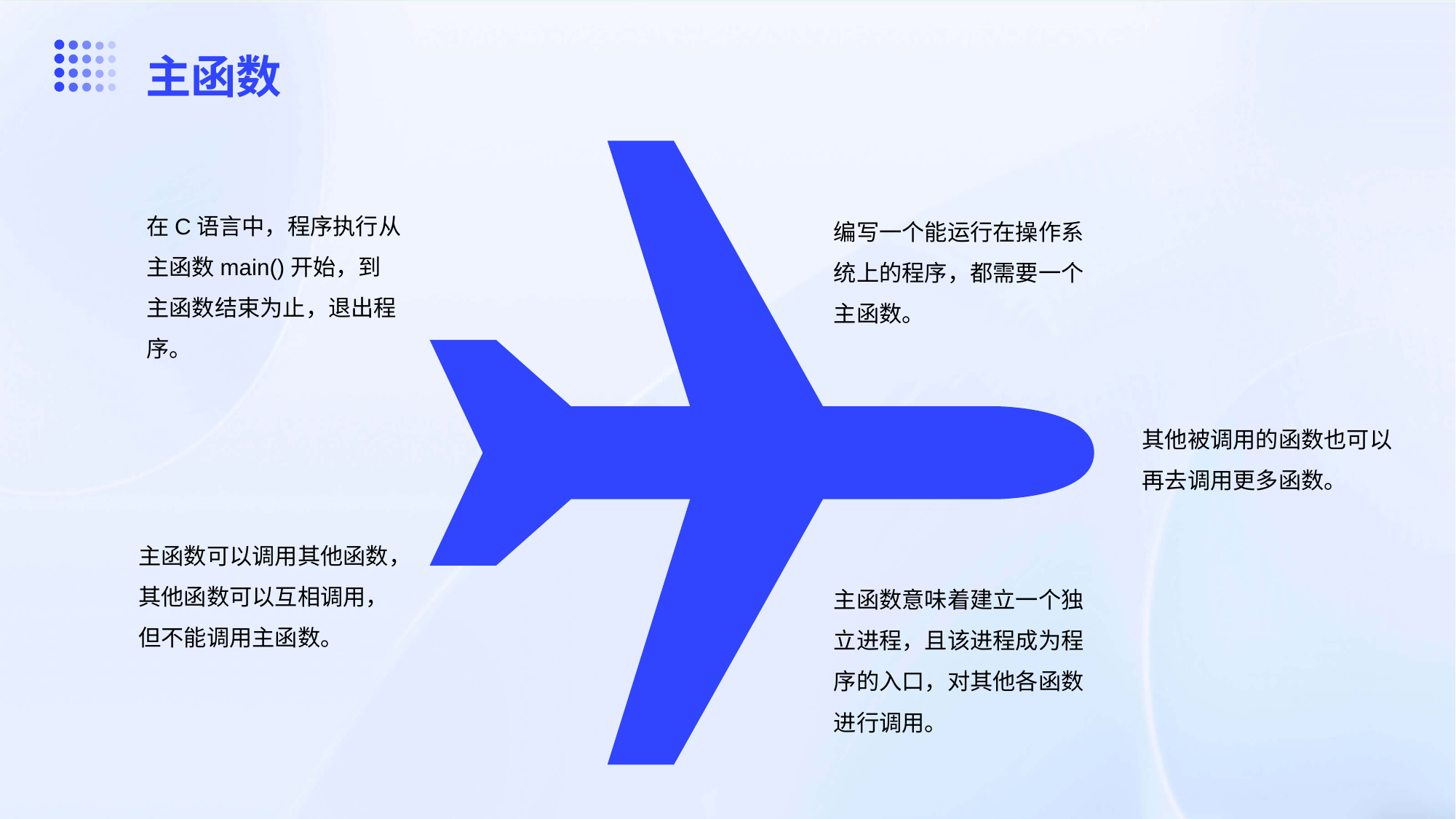

主函数

编写一个能运行在操作系统上的程序，都需要一个主函数。
在C语言中，程序执行从主函数main()开始，到主函数结束为止，退出程序。
其他被调用的函数也可以再去调用更多函数。
主函数可以调用其他函数，其他函数可以互相调用，但不能调用主函数。
主函数意味着建立一个独立进程，且该进程成为程序的入口，对其他各函数进行调用。